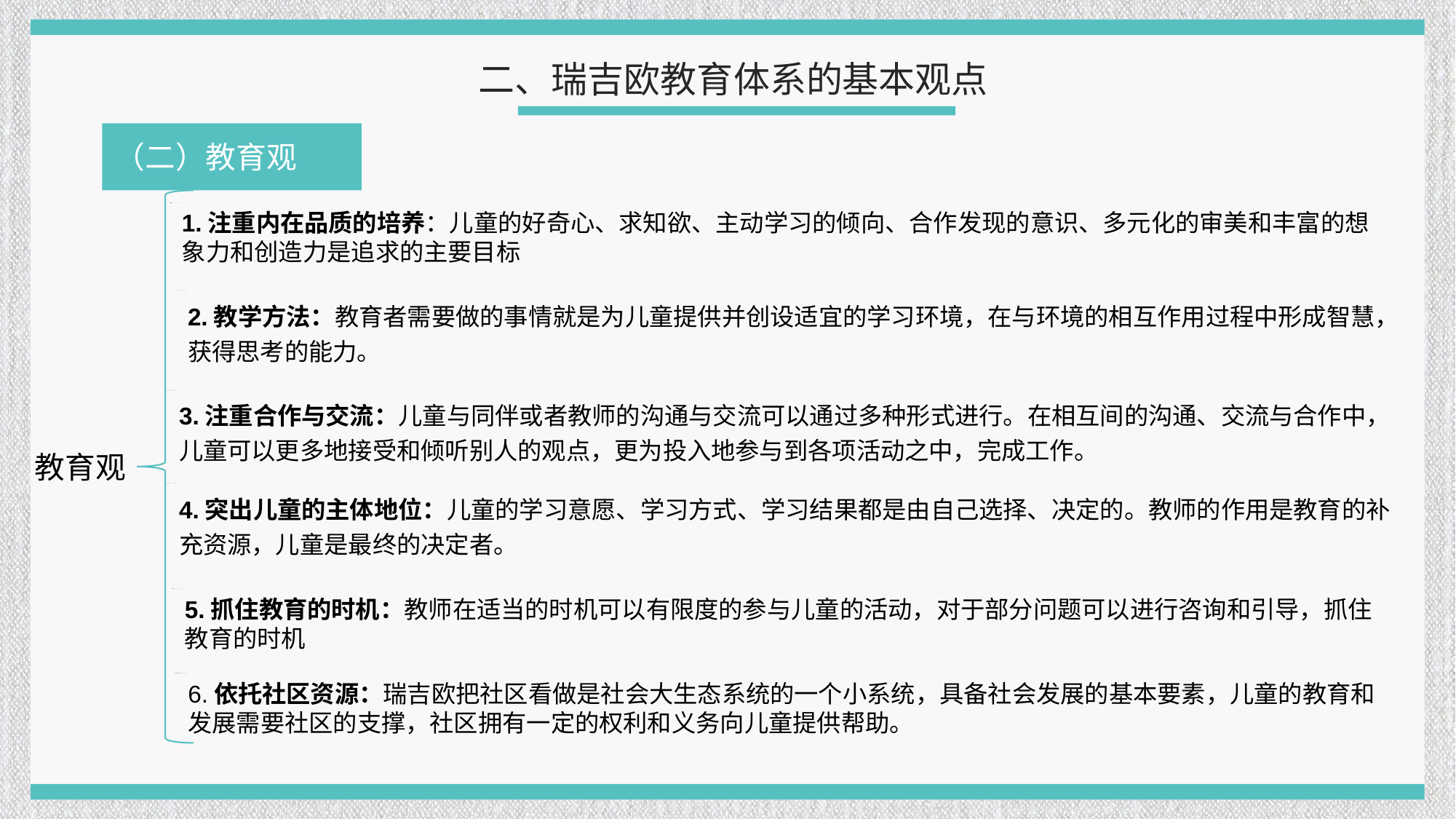

二、瑞吉欧教育体系的基本观点

（二）教育观

1.注重内在品质的培养：儿童的好奇心、求知欲、主动学习的倾向、合作发现的意识、多元化的审美和丰富的想象力和创造力是追求的主要目标
2.教学方法：教育者需要做的事情就是为儿童提供并创设适宜的学习环境，在与环境的相互作用过程中形成智慧，获得思考的能力。
3.注重合作与交流：儿童与同伴或者教师的沟通与交流可以通过多种形式进行。在相互间的沟通、交流与合作中，儿童可以更多地接受和倾听别人的观点，更为投入地参与到各项活动之中，完成工作。
教育观
4.突出儿童的主体地位：儿童的学习意愿、学习方式、学习结果都是由自己选择、决定的。教师的作用是教育的补充资源，儿童是最终的决定者。
5.抓住教育的时机：教师在适当的时机可以有限度的参与儿童的活动，对于部分问题可以进行咨询和引导，抓住教育的时机
6.依托社区资源：瑞吉欧把社区看做是社会大生态系统的一个小系统，具备社会发展的基本要素，儿童的教育和发展需要社区的支撑，社区拥有一定的权利和义务向儿童提供帮助。